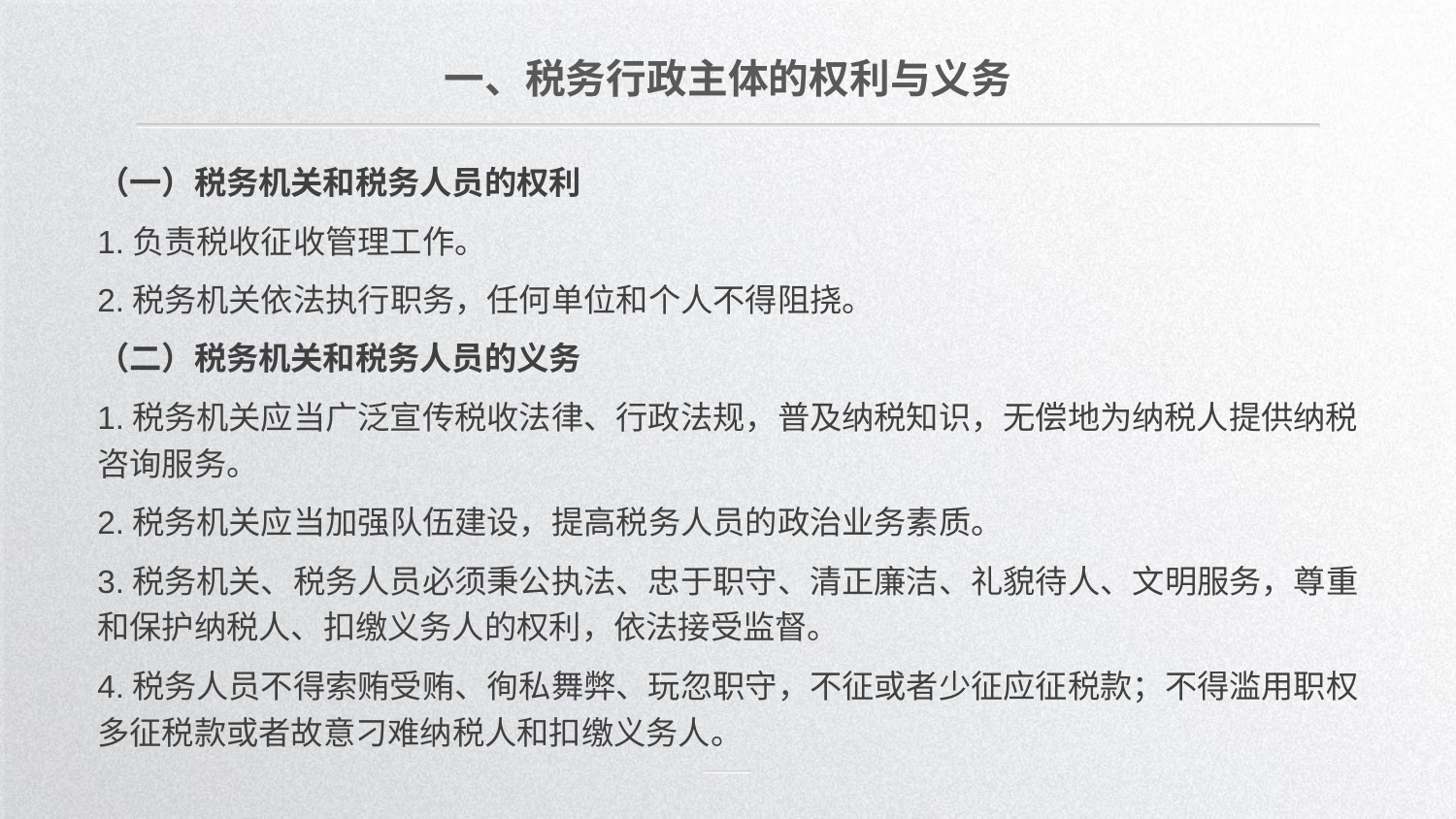

一、税务行政主体的权利与义务
（一）税务机关和税务人员的权利
1.负责税收征收管理工作。
2.税务机关依法执行职务，任何单位和个人不得阻挠。
（二）税务机关和税务人员的义务
1.税务机关应当广泛宣传税收法律、行政法规，普及纳税知识，无偿地为纳税人提供纳税咨询服务。
2.税务机关应当加强队伍建设，提高税务人员的政治业务素质。
3.税务机关、税务人员必须秉公执法、忠于职守、清正廉洁、礼貌待人、文明服务，尊重和保护纳税人、扣缴义务人的权利，依法接受监督。
4.税务人员不得索贿受贿、徇私舞弊、玩忽职守，不征或者少征应征税款；不得滥用职权多征税款或者故意刁难纳税人和扣缴义务人。